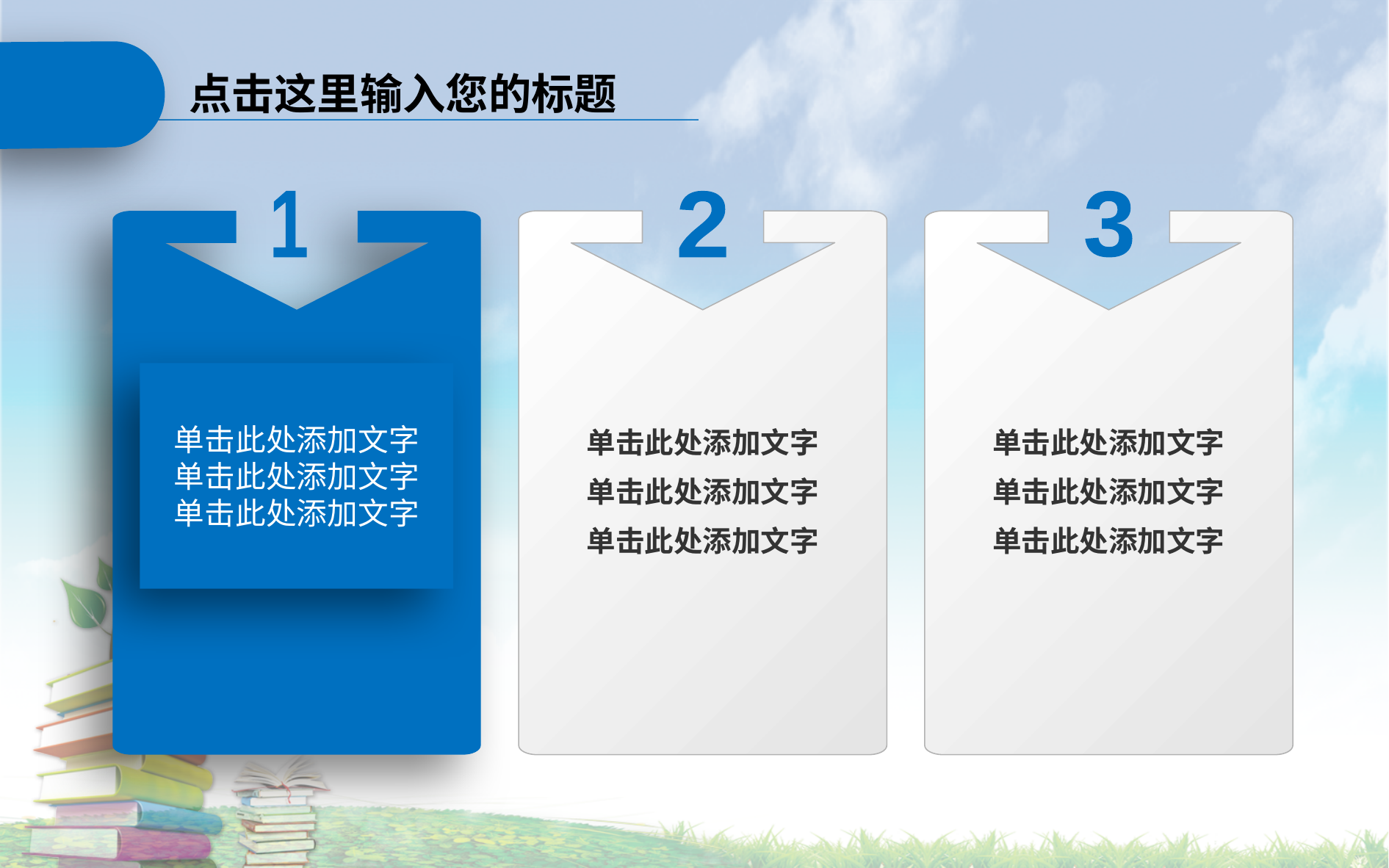

点击这里输入您的标题

1
2
3

单击此处添加文字
单击此处添加文字
单击此处添加文字
单击此处添加文字
单击此处添加文字
单击此处添加文字
单击此处添加文字
单击此处添加文字
单击此处添加文字